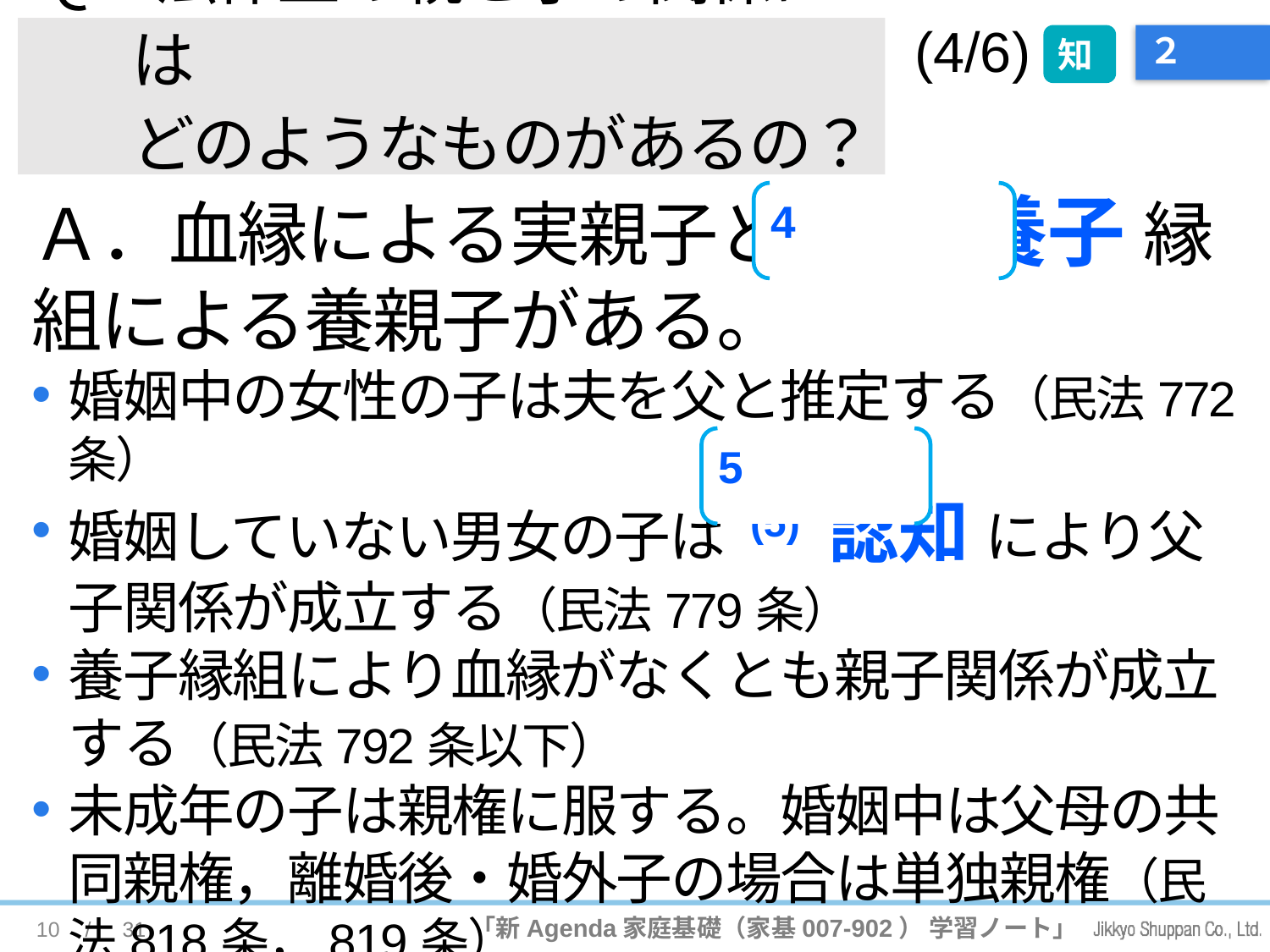

Ｑ．法律上の親と子の関係には
どのようなものがあるの？
(4/6)
# ２
知
Ａ．血縁による実親子と， (4) 養子 縁組による養親子がある。
婚姻中の女性の子は夫を父と推定する（民法772条）
婚姻していない男女の子は (5) 認知 により父子関係が成立する（民法779条）
養子縁組により血縁がなくとも親子関係が成立する（民法792条以下）
未成年の子は親権に服する。婚姻中は父母の共同親権，離婚後・婚外子の場合は単独親権（民法818条，819条）
4
5
10